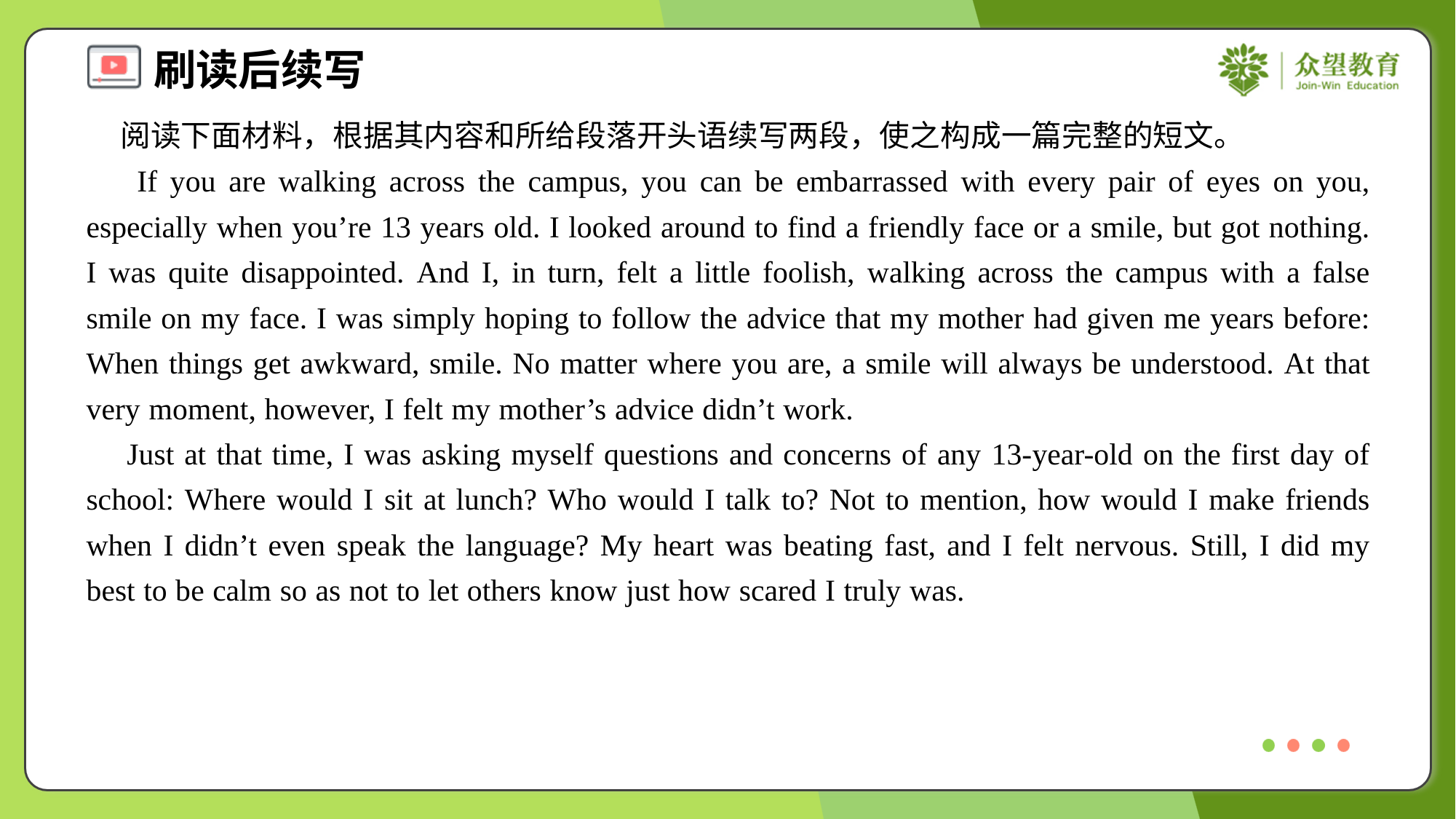

阅读下面材料，根据其内容和所给段落开头语续写两段，使之构成一篇完整的短文。
    If you are walking across the campus, you can be embarrassed with every pair of eyes on you, especially when you’re 13 years old. I looked around to find a friendly face or a smile, but got nothing. I was quite disappointed. And I, in turn, felt a little foolish, walking across the campus with a false smile on my face. I was simply hoping to follow the advice that my mother had given me years before: When things get awkward, smile. No matter where you are, a smile will always be understood. At that very moment, however, I felt my mother’s advice didn’t work.
    Just at that time, I was asking myself questions and concerns of any 13-year-old on the first day of school: Where would I sit at lunch? Who would I talk to? Not to mention, how would I make friends when I didn’t even speak the language? My heart was beating fast, and I felt nervous. Still, I did my best to be calm so as not to let others know just how scared I truly was.